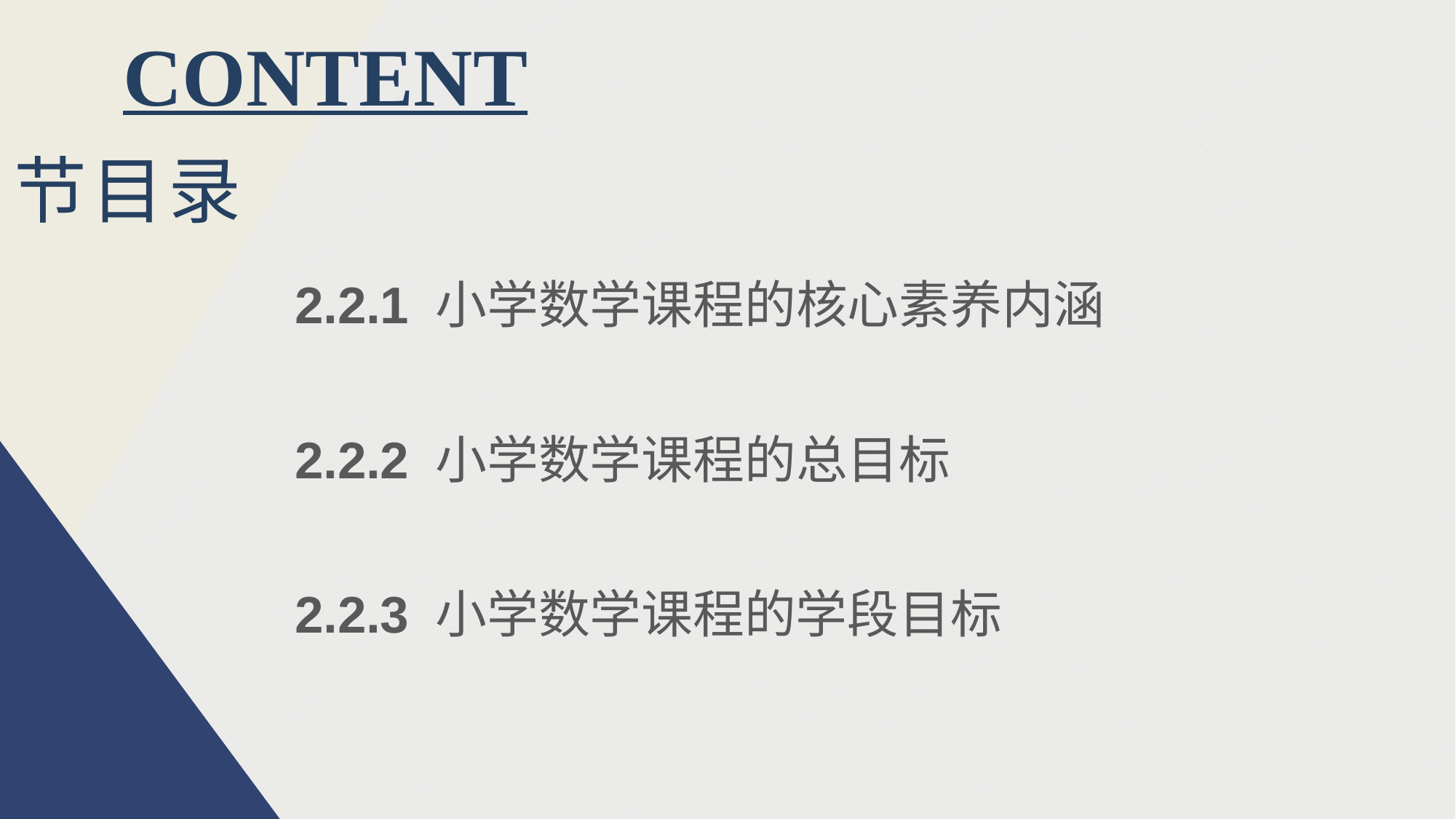

CONTENT
节目录
2.2.1 小学数学课程的核心素养内涵
2.2.2 小学数学课程的总目标
2.2.3 小学数学课程的学段目标